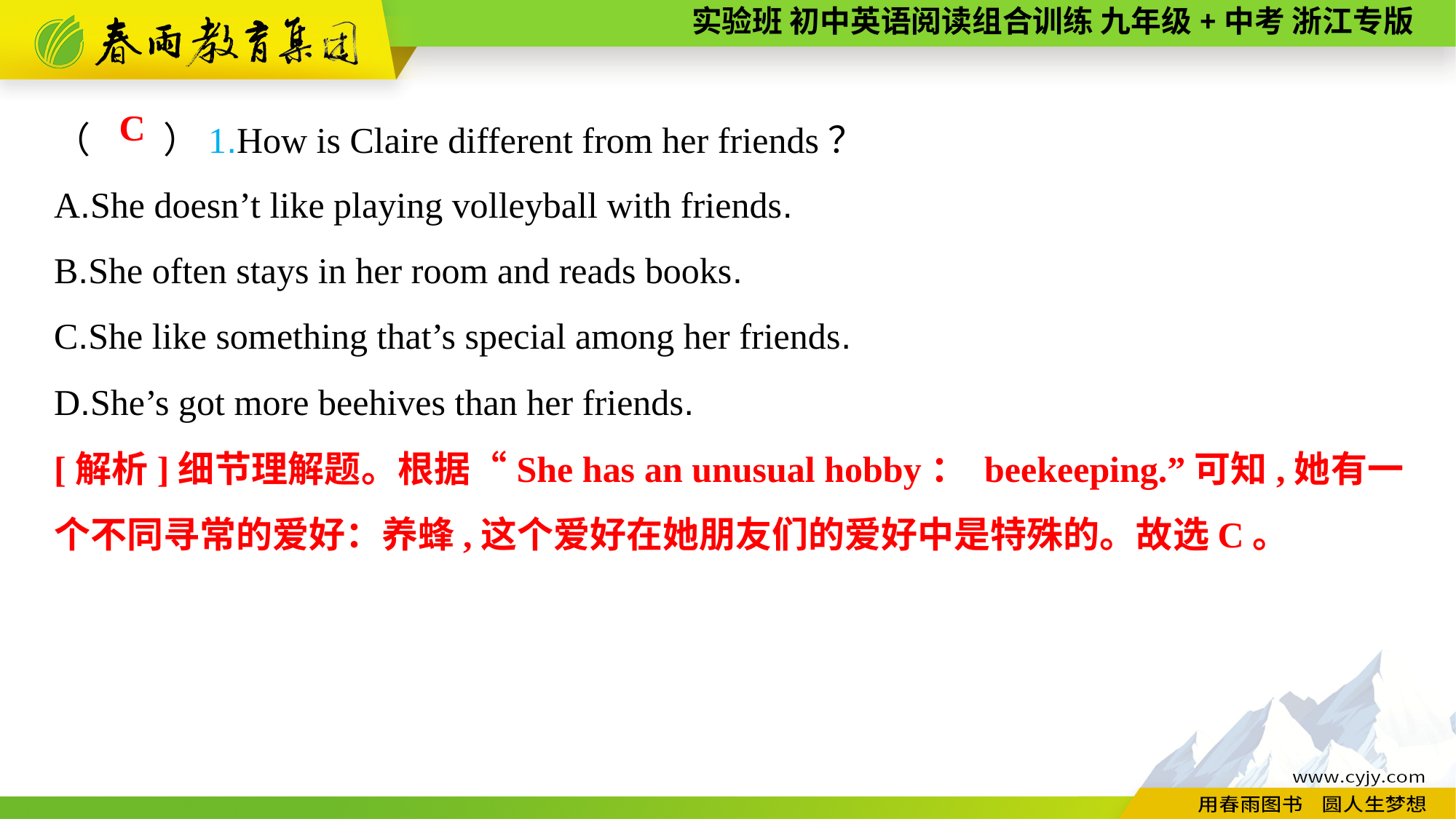

（　　）1.How is Claire different from her friends？
A.She doesn’t like playing volleyball with friends.
B.She often stays in her room and reads books.
C.She like something that’s special among her friends.
D.She’s got more beehives than her friends.
C
[解析]细节理解题。根据“She has an unusual hobby： beekeeping.”可知,她有一个不同寻常的爱好：养蜂,这个爱好在她朋友们的爱好中是特殊的。故选C。